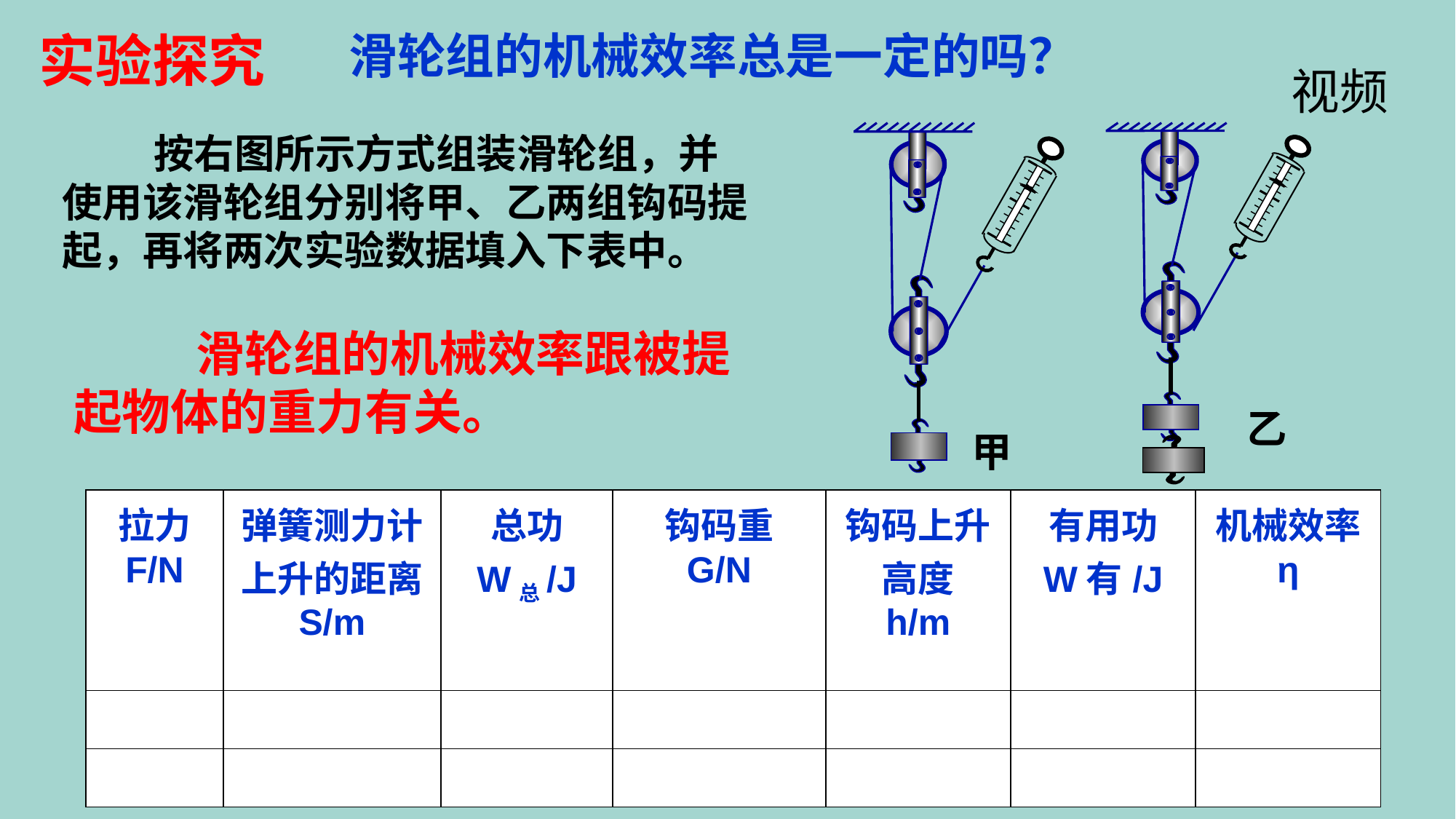

实验探究
滑轮组的机械效率总是一定的吗？
视频
         按右图所示方式组装滑轮组，并使用该滑轮组分别将甲、乙两组钩码提起，再将两次实验数据填入下表中。

          滑轮组的机械效率跟被提起物体的重力有关。
乙
甲
| 拉力 F/N | 弹簧测力计上升的距离 S/m | 总功 W总/J | 钩码重 G/N | 钩码上升高度 h/m | 有用功 W有/J | 机械效率 η |
| --- | --- | --- | --- | --- | --- | --- |
|  |  |  |  |  |  |  |
|  |  |  |  |  |  |  |